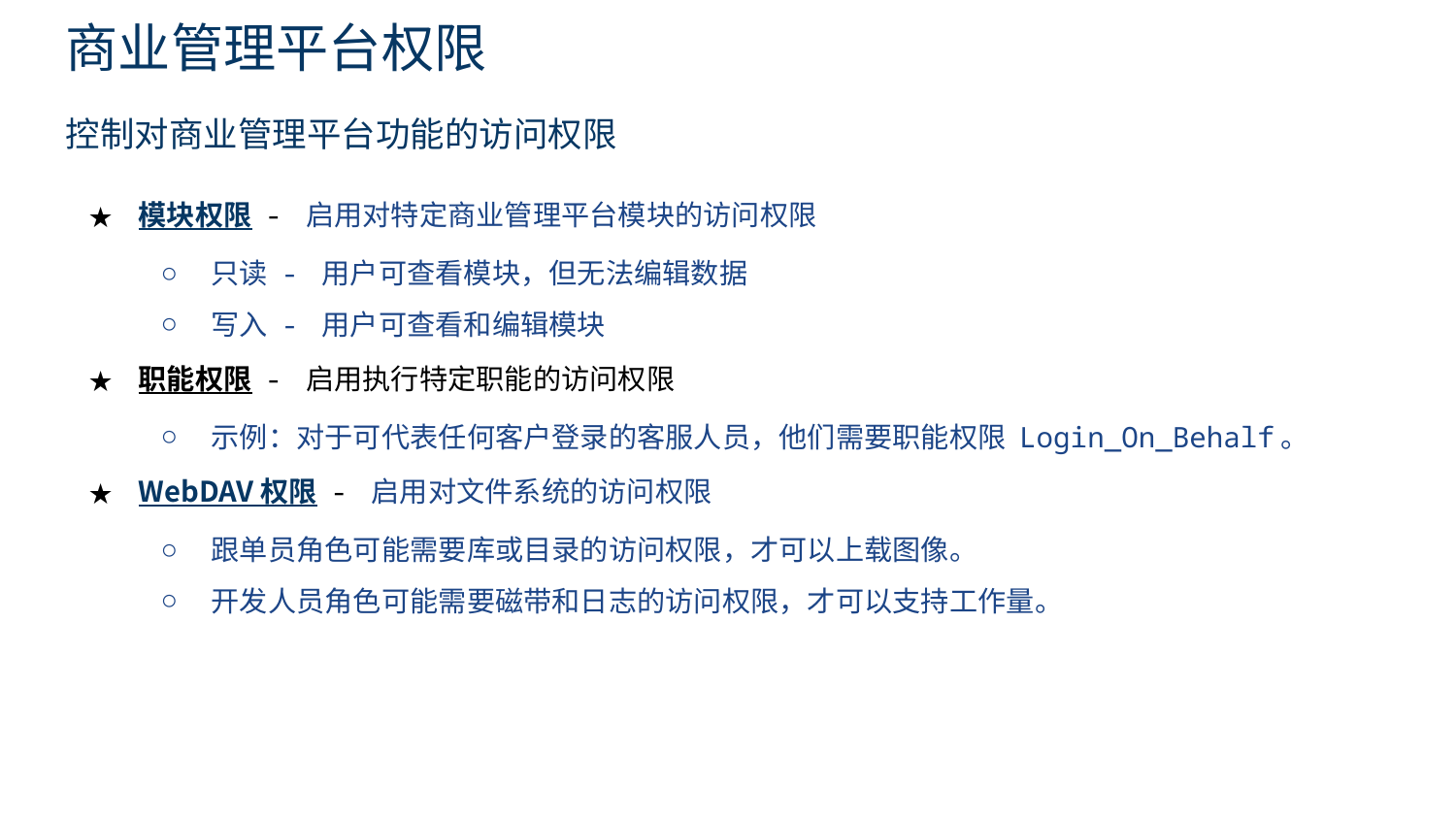

# 商业管理平台权限
控制对商业管理平台功能的访问权限
模块权限 - 启用对特定商业管理平台模块的访问权限
只读 - 用户可查看模块，但无法编辑数据
写入 - 用户可查看和编辑模块
职能权限 - 启用执行特定职能的访问权限
示例：对于可代表任何客户登录的客服人员，他们需要职能权限 Login_On_Behalf。
WebDAV 权限 - 启用对文件系统的访问权限
跟单员角色可能需要库或目录的访问权限，才可以上载图像。
开发人员角色可能需要磁带和日志的访问权限，才可以支持工作量。